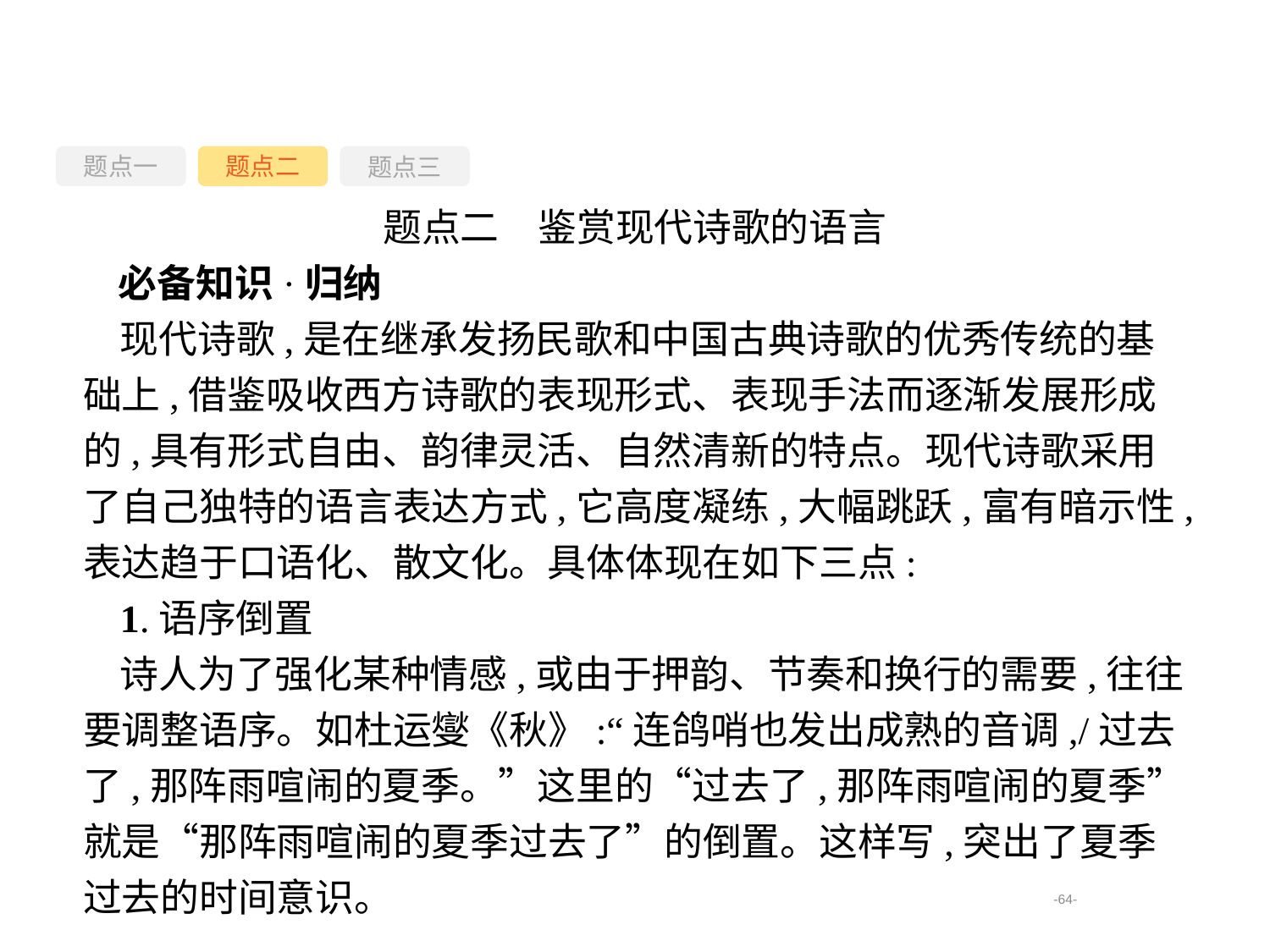

题点一
题点三
题点二
题点二　鉴赏现代诗歌的语言
必备知识·归纳
现代诗歌,是在继承发扬民歌和中国古典诗歌的优秀传统的基础上,借鉴吸收西方诗歌的表现形式、表现手法而逐渐发展形成的,具有形式自由、韵律灵活、自然清新的特点。现代诗歌采用了自己独特的语言表达方式,它高度凝练,大幅跳跃,富有暗示性,表达趋于口语化、散文化。具体体现在如下三点:
1.语序倒置
诗人为了强化某种情感,或由于押韵、节奏和换行的需要,往往要调整语序。如杜运燮《秋》:“连鸽哨也发出成熟的音调,/过去了,那阵雨喧闹的夏季。”这里的“过去了,那阵雨喧闹的夏季”就是“那阵雨喧闹的夏季过去了”的倒置。这样写,突出了夏季过去的时间意识。
-64-